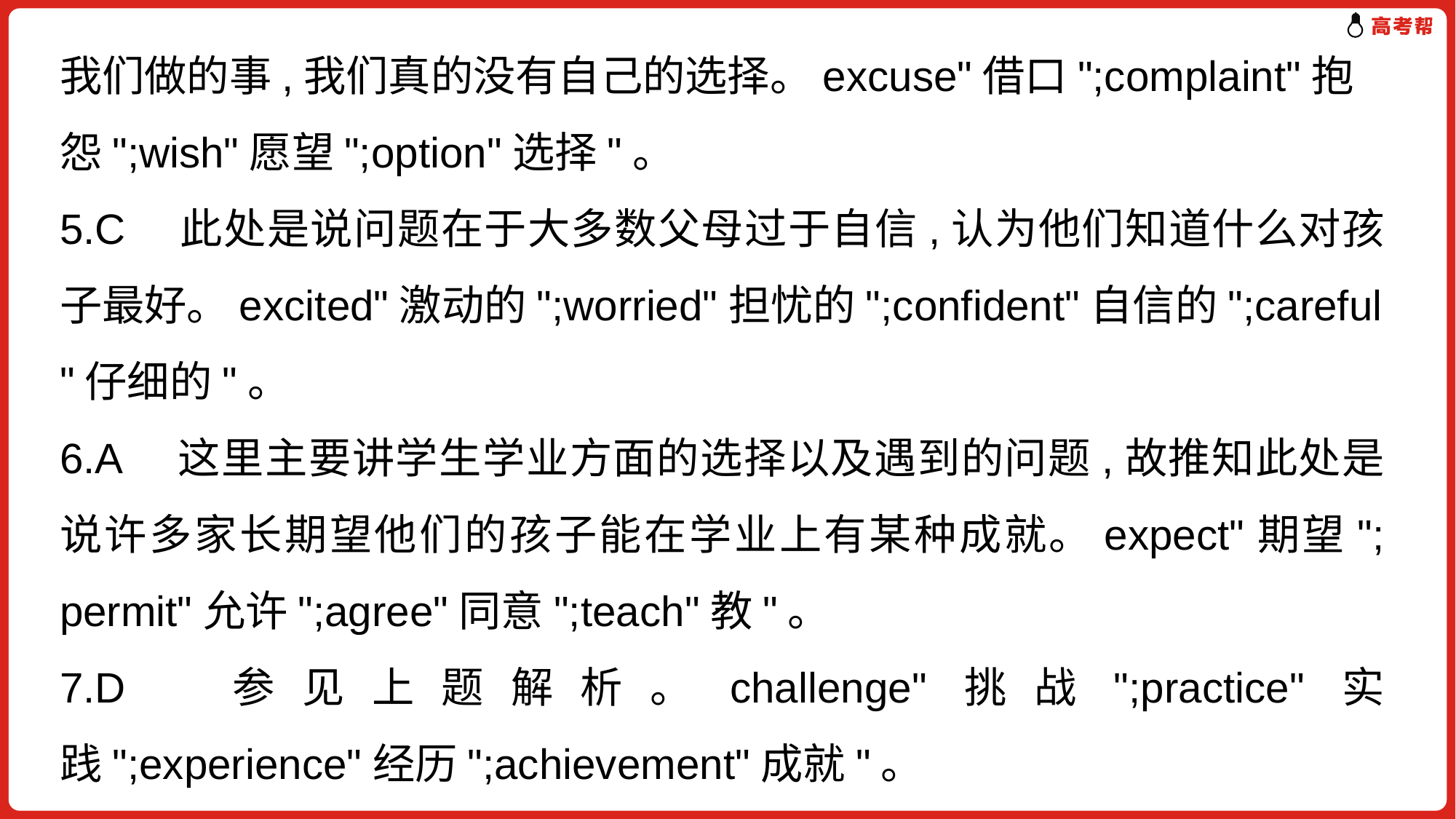

我们做的事,我们真的没有自己的选择。excuse"借口";complaint"抱
怨";wish"愿望";option"选择"。
5.C　此处是说问题在于大多数父母过于自信,认为他们知道什么对孩子最好。excited"激动的";worried"担忧的";confident"自信的";careful
"仔细的"。
6.A　这里主要讲学生学业方面的选择以及遇到的问题,故推知此处是说许多家长期望他们的孩子能在学业上有某种成就。expect"期望"; permit"允许";agree"同意";teach"教"。
7.D　参见上题解析。challenge"挑战";practice"实践";experience"经历";achievement"成就"。